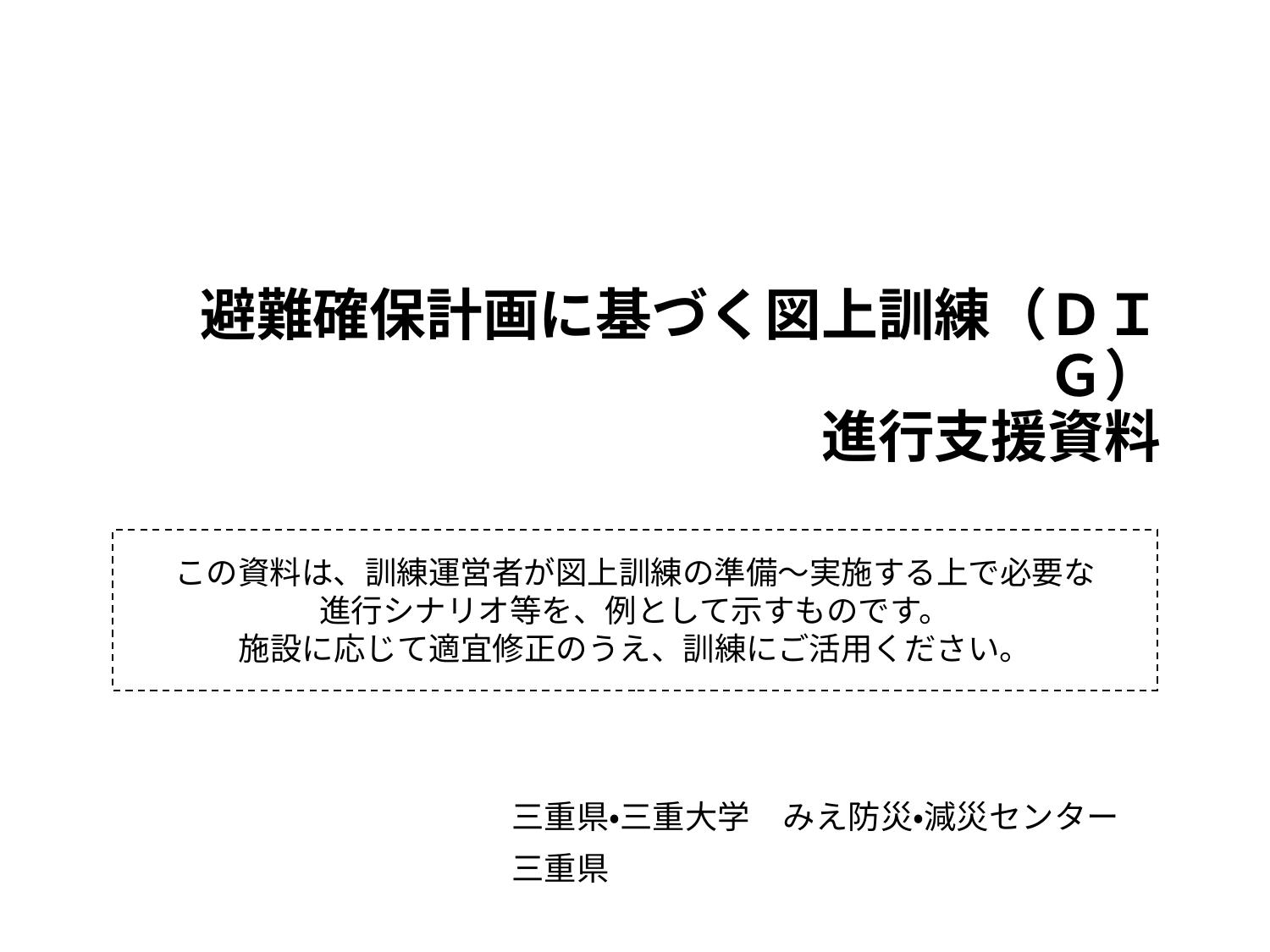

避難確保計画に基づく図上訓練（ＤＩＧ）
進行支援資料
この資料は、訓練運営者が図上訓練の準備～実施する上で必要な
進行シナリオ等を、例として示すものです。
施設に応じて適宜修正のうえ、訓練にご活用ください。
三重県・三重大学　みえ防災・減災センター
三重県